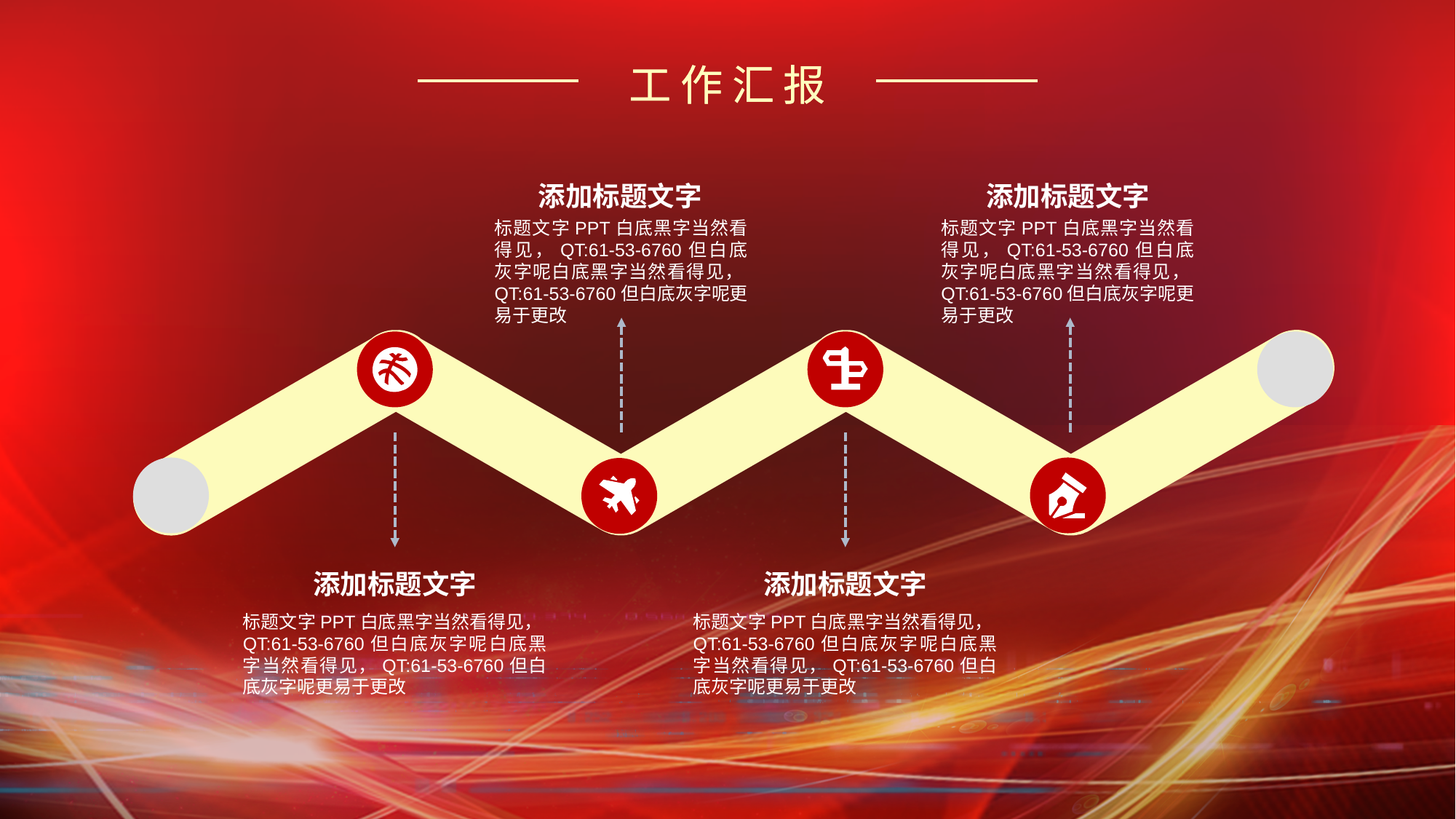

工作汇报
工作汇报

添加标题文字
标题文字PPT白底黑字当然看得见，QT:61-53-6760但白底灰字呢白底黑字当然看得见，QT:61-53-6760但白底灰字呢更易于更改
添加标题文字
标题文字PPT白底黑字当然看得见，QT:61-53-6760但白底灰字呢白底黑字当然看得见，QT:61-53-6760但白底灰字呢更易于更改
添加标题文字
标题文字PPT白底黑字当然看得见，QT:61-53-6760但白底灰字呢白底黑字当然看得见，QT:61-53-6760但白底灰字呢更易于更改
添加标题文字
标题文字PPT白底黑字当然看得见，QT:61-53-6760但白底灰字呢白底黑字当然看得见，QT:61-53-6760但白底灰字呢更易于更改